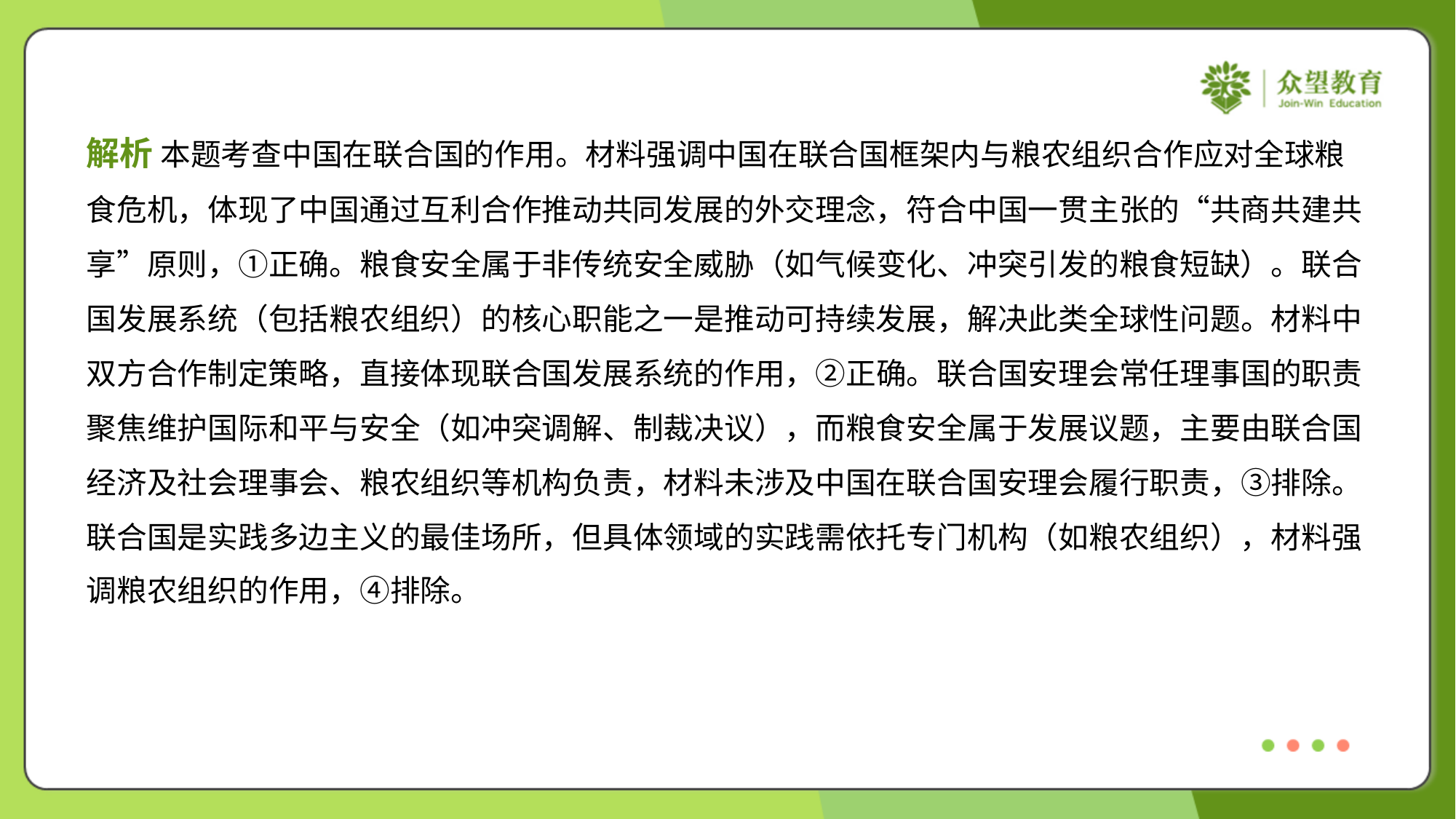

解析 本题考查中国在联合国的作用。材料强调中国在联合国框架内与粮农组织合作应对全球粮
食危机，体现了中国通过互利合作推动共同发展的外交理念，符合中国一贯主张的“共商共建共
享”原则，①正确。粮食安全属于非传统安全威胁（如气候变化、冲突引发的粮食短缺）。联合
国发展系统（包括粮农组织）的核心职能之一是推动可持续发展，解决此类全球性问题。材料中
双方合作制定策略，直接体现联合国发展系统的作用，②正确。联合国安理会常任理事国的职责
聚焦维护国际和平与安全（如冲突调解、制裁决议），而粮食安全属于发展议题，主要由联合国
经济及社会理事会、粮农组织等机构负责，材料未涉及中国在联合国安理会履行职责，③排除。
联合国是实践多边主义的最佳场所，但具体领域的实践需依托专门机构（如粮农组织），材料强
调粮农组织的作用，④排除。